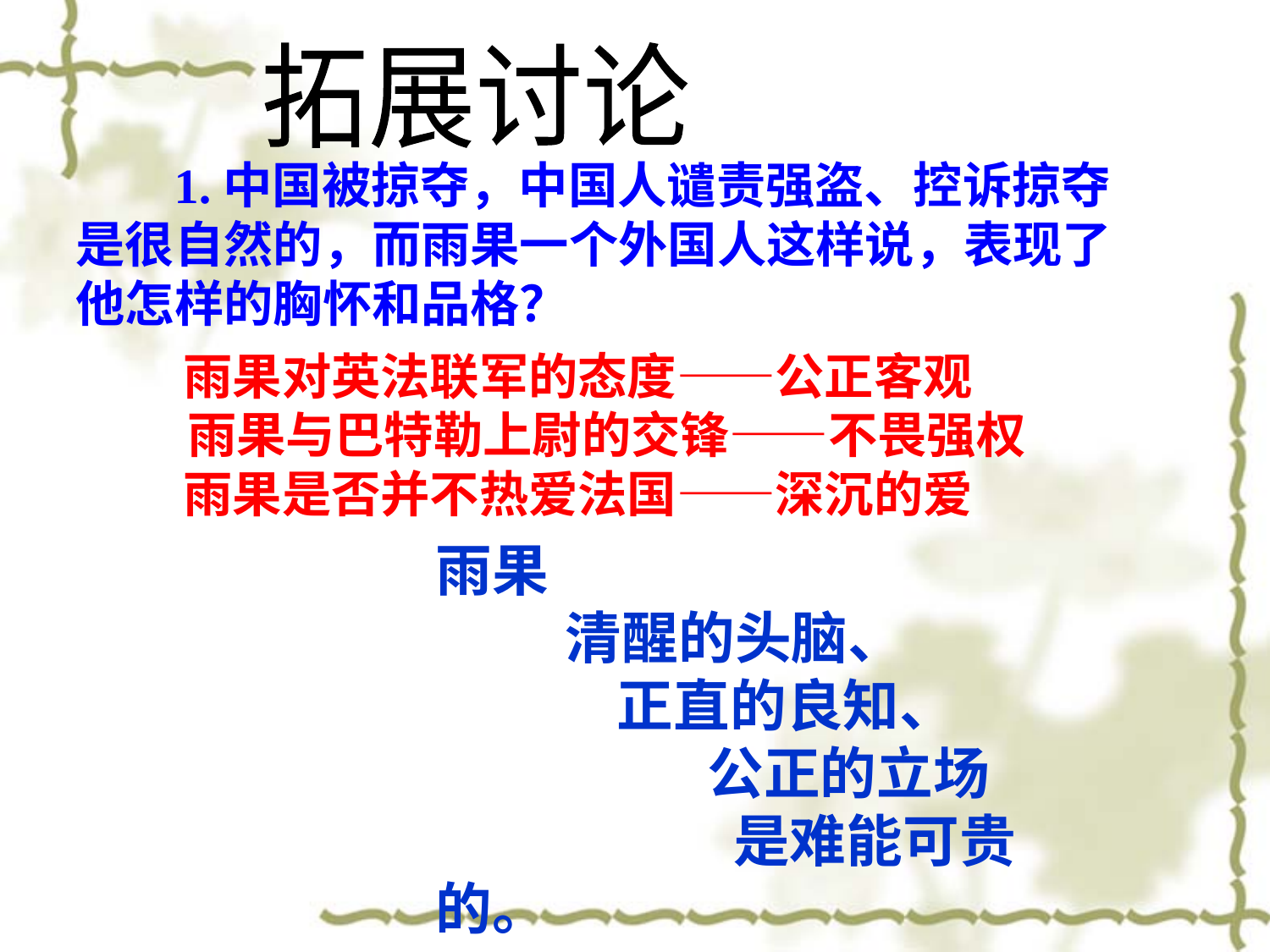

拓展讨论
        1.中国被掠夺，中国人谴责强盗、控诉掠夺是很自然的，而雨果一个外国人这样说，表现了他怎样的胸怀和品格？
雨果对英法联军的态度——公正客观
    雨果与巴特勒上尉的交锋——不畏强权
雨果是否并不热爱法国——深沉的爱

雨果
         清醒的头脑、
             正直的良知、
                    公正的立场
                      是难能可贵的。